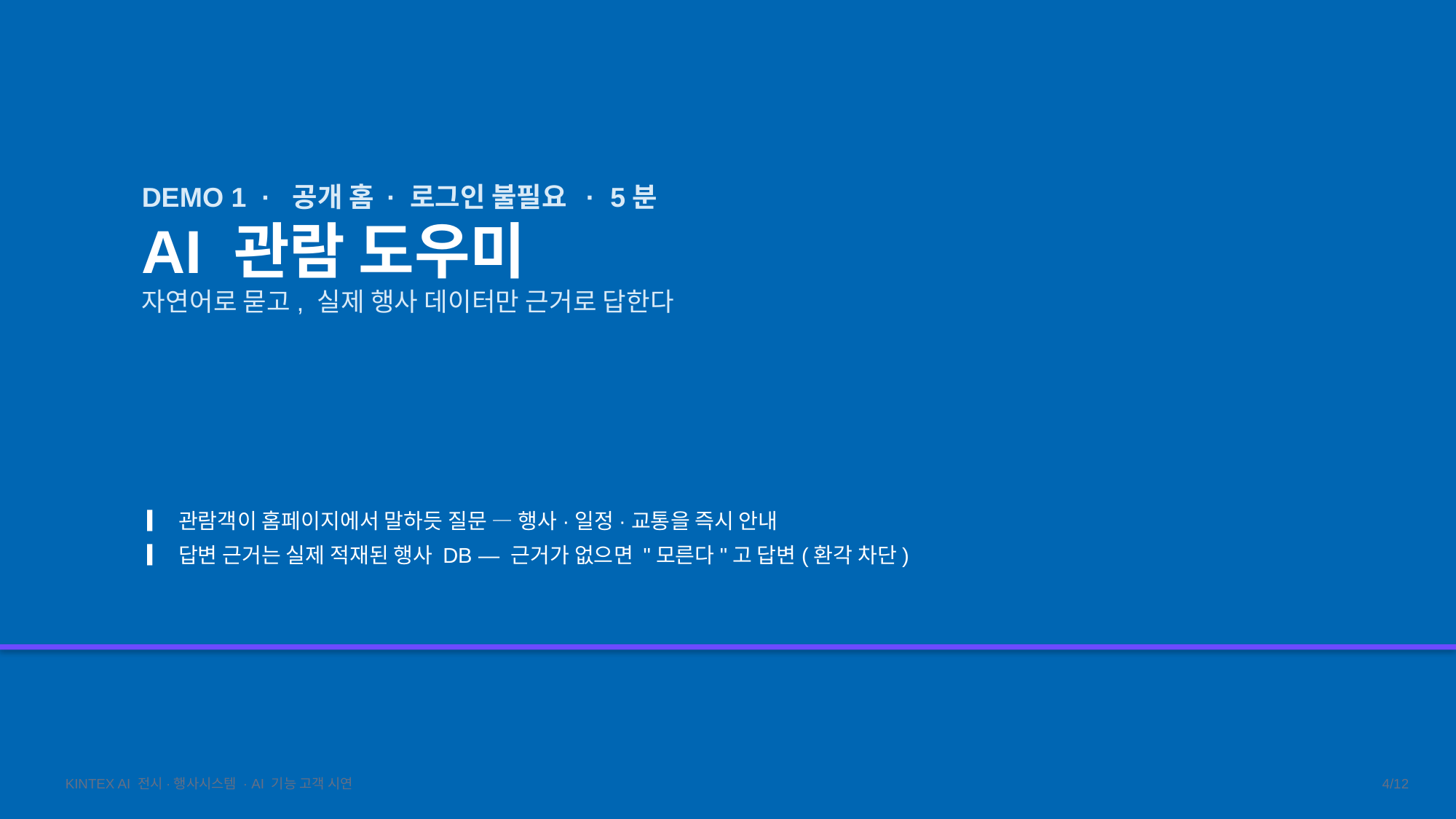

DEMO 1  ·  공개 홈 · 로그인 불필요  ·  5분
AI 관람 도우미
자연어로 묻고, 실제 행사 데이터만 근거로 답한다
▎ 관람객이 홈페이지에서 말하듯 질문 — 행사·일정·교통을 즉시 안내
▎ 답변 근거는 실제 적재된 행사 DB — 근거가 없으면 "모른다"고 답변(환각 차단)

KINTEX AI 전시·행사시스템 · AI 기능 고객 시연
4/12